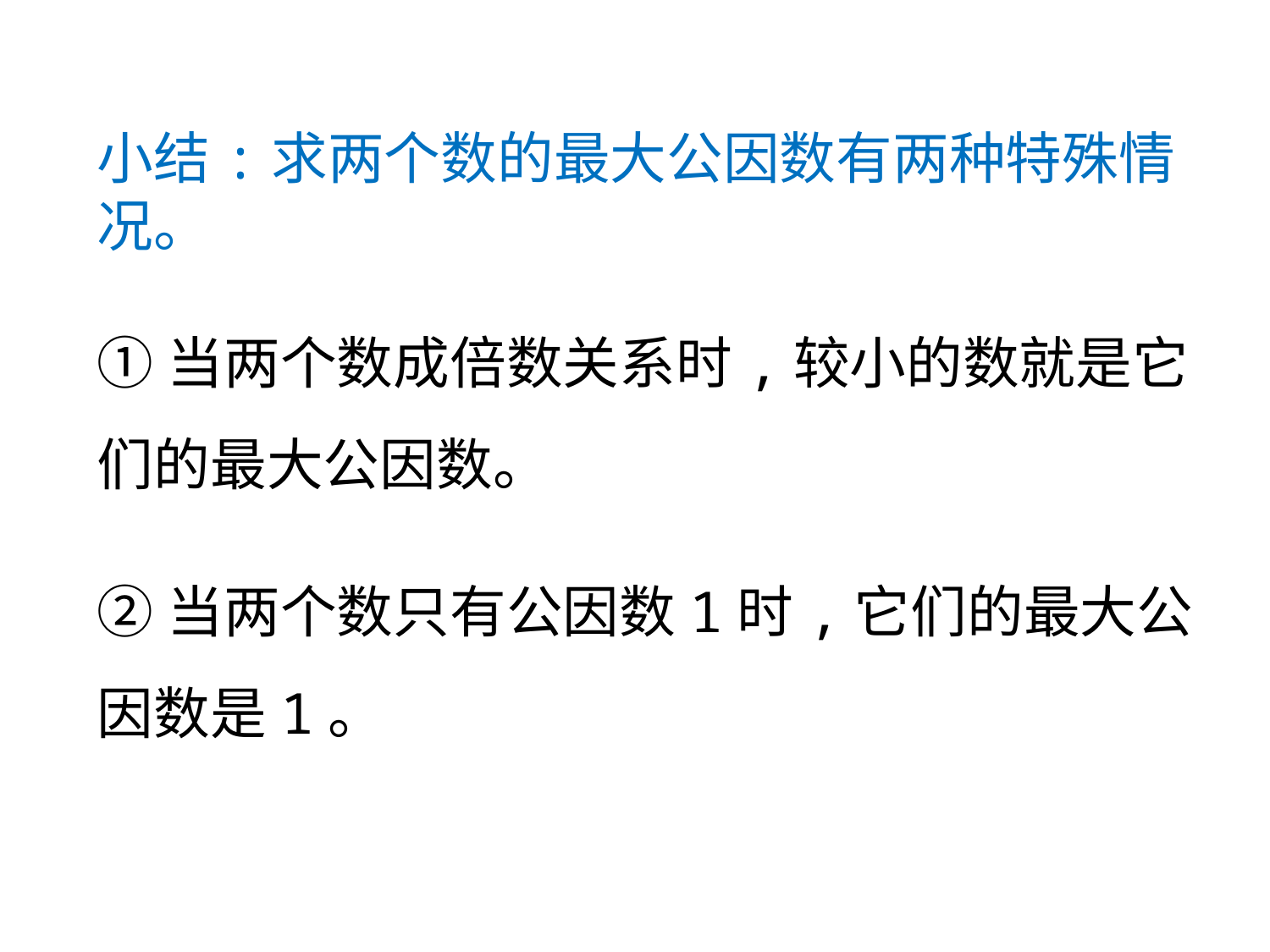

小结:求两个数的最大公因数有两种特殊情况。
①当两个数成倍数关系时,较小的数就是它们的最大公因数。
②当两个数只有公因数1时,它们的最大公因数是1。